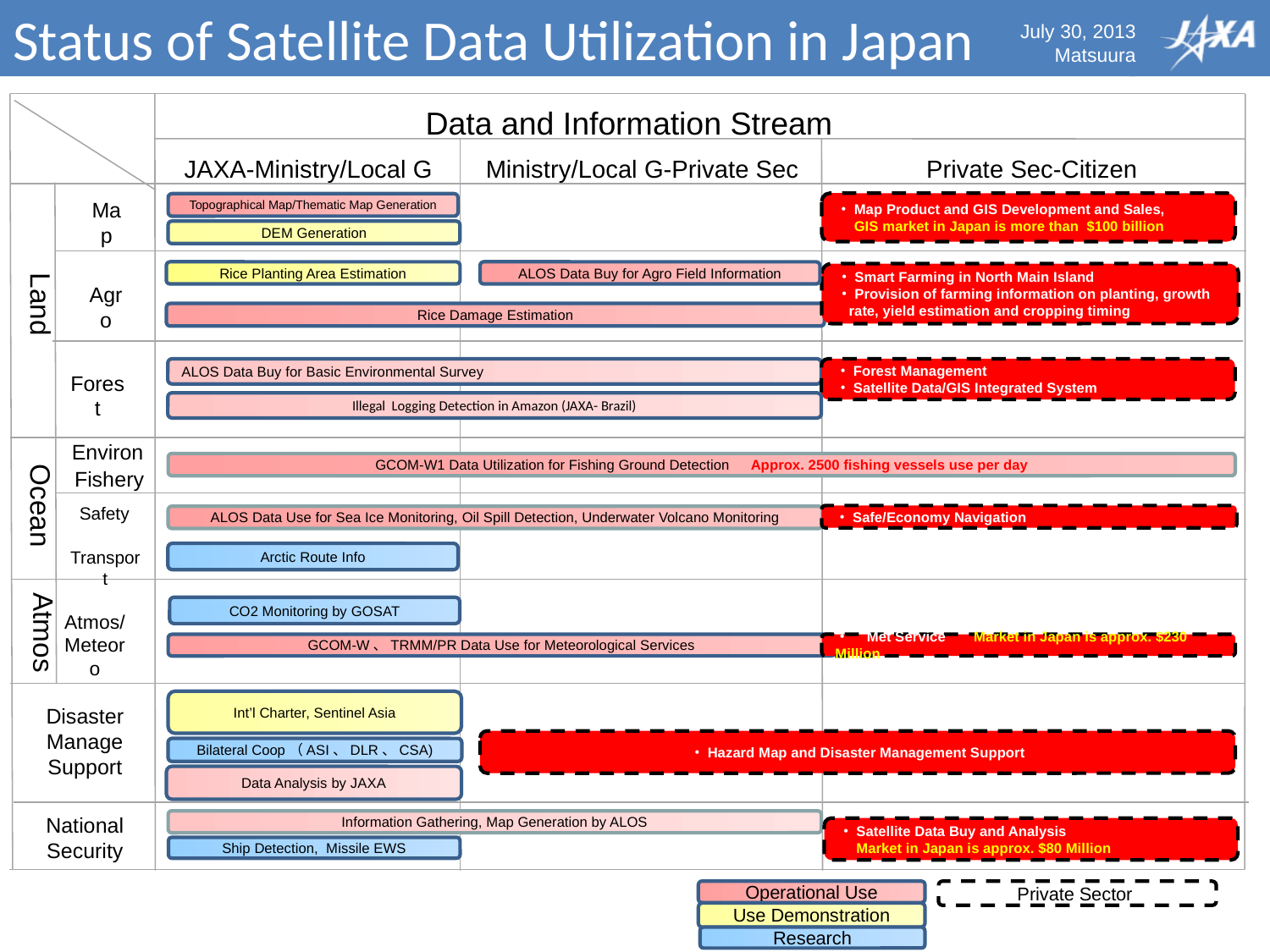

# Status of Satellite Data Utilization in Japan
July 30, 2013
Matsuura
Data and Information Stream
JAXA-Ministry/Local G
Ministry/Local G-Private Sec
Private Sec-Citizen
Map
・Map Product and GIS Development and Sales,
　GIS market in Japan is more than  $100 billion
Topographical Map/Thematic Map Generation
DEM Generation
Land
Rice Planting Area Estimation
ALOS Data Buy for Agro Field Information
・Smart Farming in North Main Island
・Provision of farming information on planting, growth rate, yield estimation and cropping timing
Agro
Rice Damage Estimation
ALOS Data Buy for Basic Environmental Survey
・Forest Management
・Satellite Data/GIS Integrated System
Forest
Illegal  Logging Detection in Amazon (JAXA- Brazil)
Environ
Ocean
GCOM-W1 Data Utilization for Fishing Ground Detection　Approx. 2500 fishing vessels use per day
Fishery
Safety
・Safe/Economy Navigation
ALOS Data Use for Sea Ice Monitoring, Oil Spill Detection, Underwater Volcano Monitoring
Transport
Arctic Route Info
Atmos
CO2 Monitoring by GOSAT
Atmos/
Meteoro
GCOM-W、TRMM/PR Data Use for Meteorological Services
・　Met Service       Market in Japan is approx. $230  Million
Int’l Charter, Sentinel Asia
Disaster
Manage
Support
・Hazard Map and Disaster Management Support
Bilateral Coop（ASI、DLR、CSA)
Data Analysis by JAXA
National
Security
Information Gathering, Map Generation by ALOS
・Satellite Data Buy and Analysis
　Market in Japan is approx. $80 Million
Ship Detection,  Missile EWS
Operational Use
Private Sector
Use Demonstration

Research